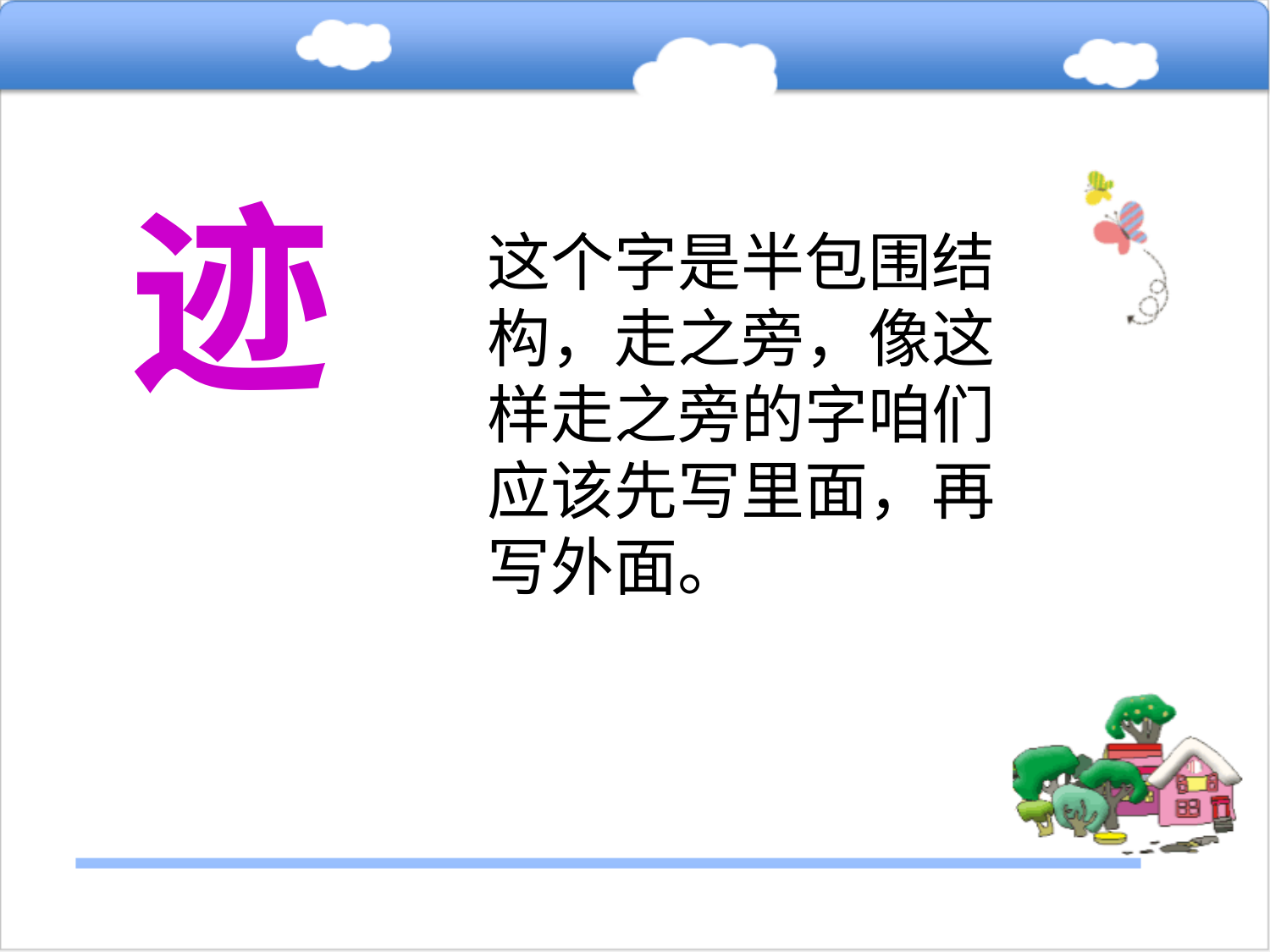

迹
这个字是半包围结构，走之旁，像这样走之旁的字咱们应该先写里面，再写外面。